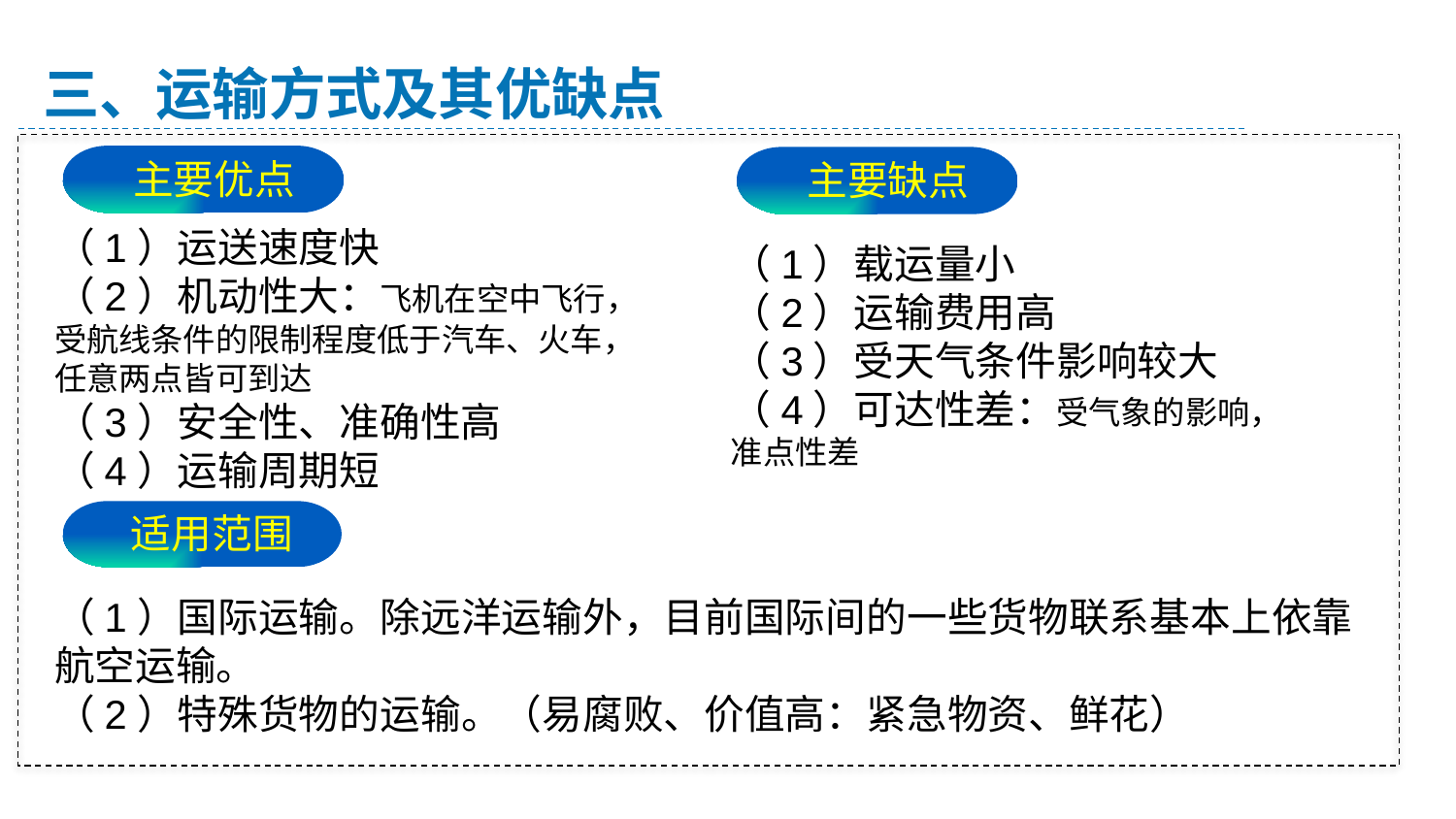

三、运输方式及其优缺点

主要优点

主要优点

主要缺点

主要缺点
（1）运送速度快
（2）机动性大：飞机在空中飞行，受航线条件的限制程度低于汽车、火车，任意两点皆可到达
（3）安全性、准确性高
（4）运输周期短
（1）载运量小
（2）运输费用高
（3）受天气条件影响较大
（4）可达性差：受气象的影响，准点性差

适用范围
（1）国际运输。除远洋运输外，目前国际间的一些货物联系基本上依靠航空运输。
（2）特殊货物的运输。（易腐败、价值高：紧急物资、鲜花）